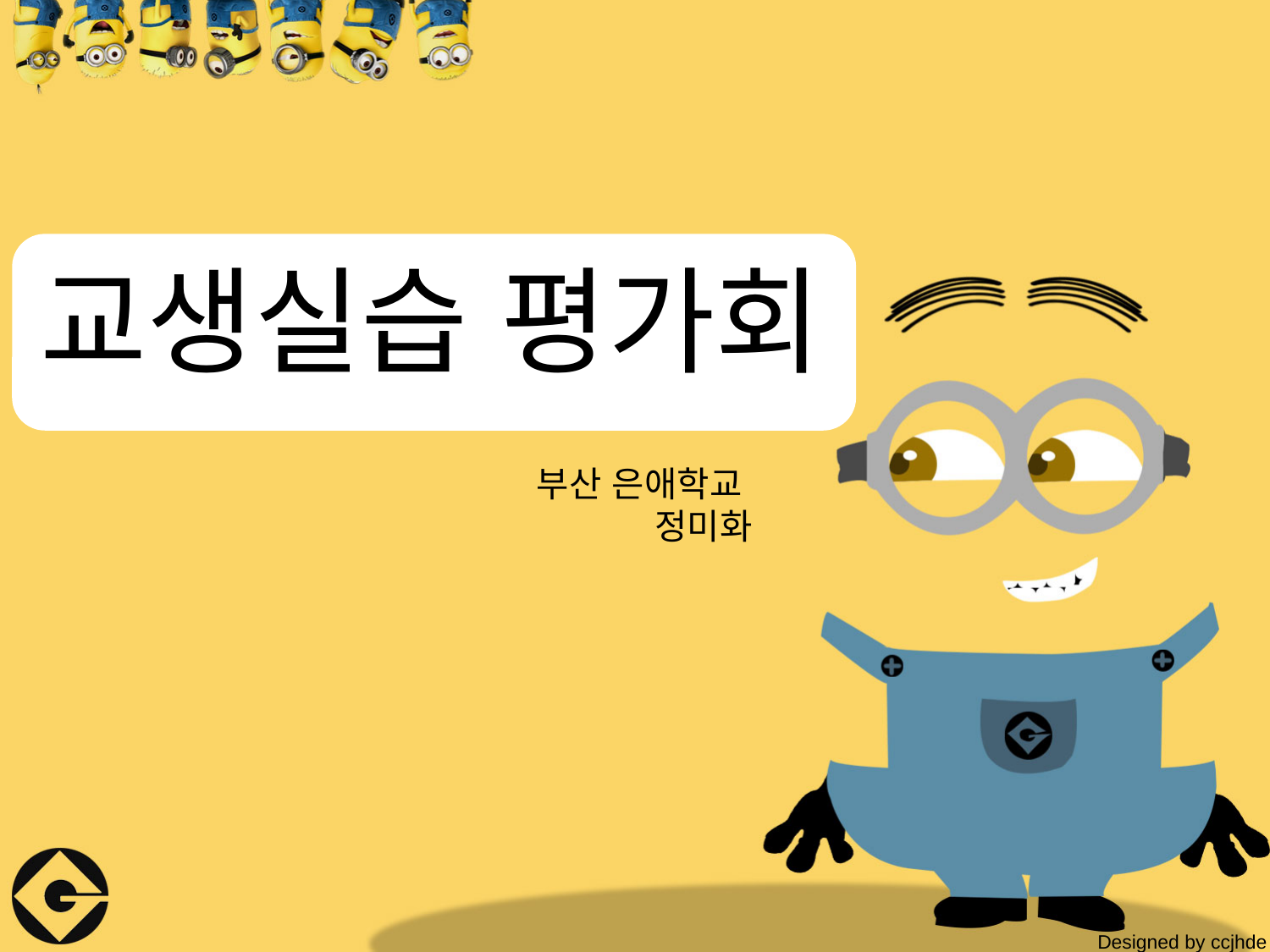

교생실습 평가회
부산 은애학교
정미화

 Designed by ccjhde